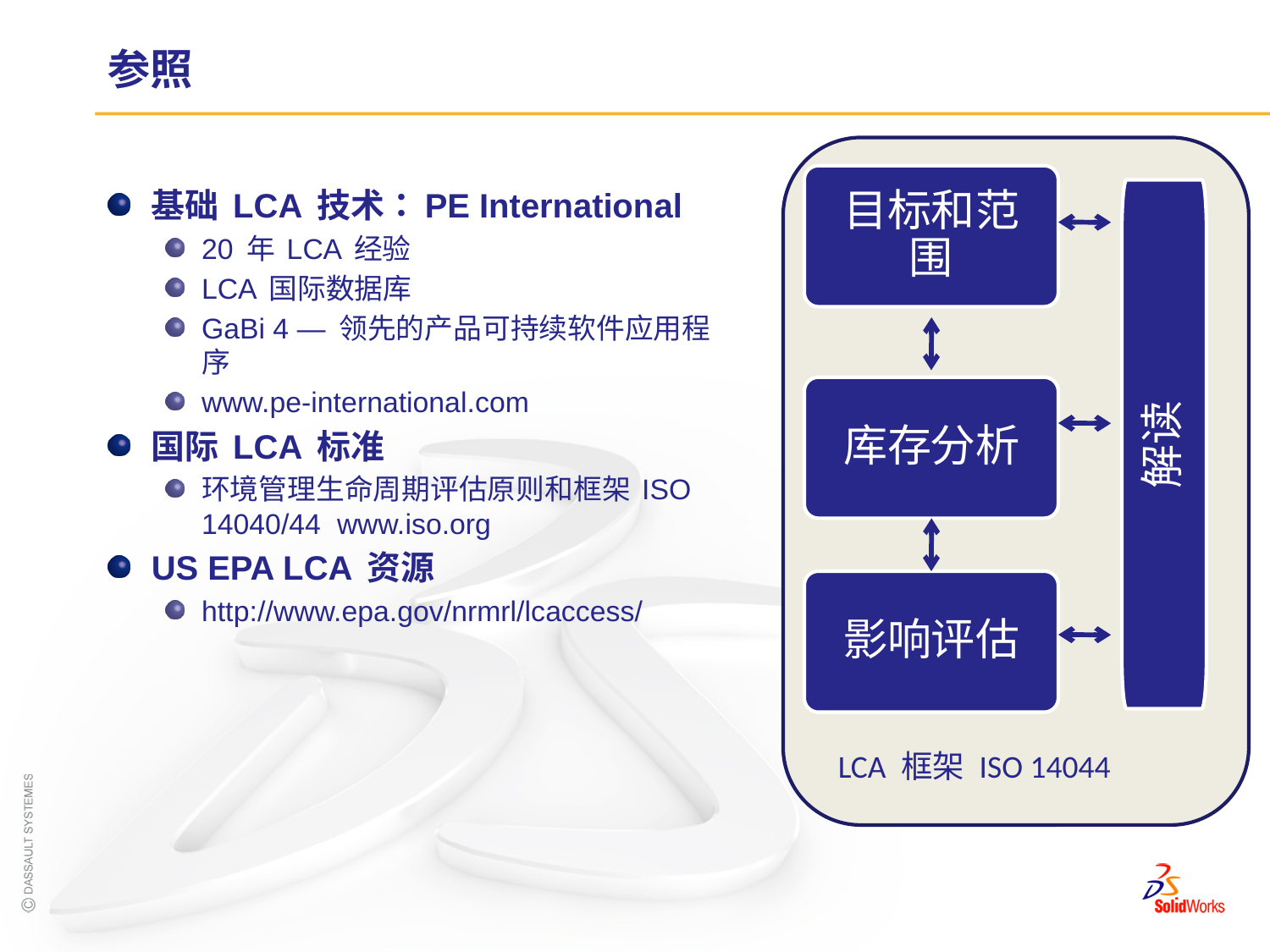

# 参照

目标和范围
库存分析
影响评估
基础 LCA 技术：PE International
20 年 LCA 经验
LCA 国际数据库
GaBi 4 — 领先的产品可持续软件应用程序
www.pe-international.com
国际 LCA 标准
环境管理生命周期评估原则和框架 ISO 14040/44  www.iso.org
US EPA LCA 资源
http://www.epa.gov/nrmrl/lcaccess/

解读
LCA 框架 ISO 14044